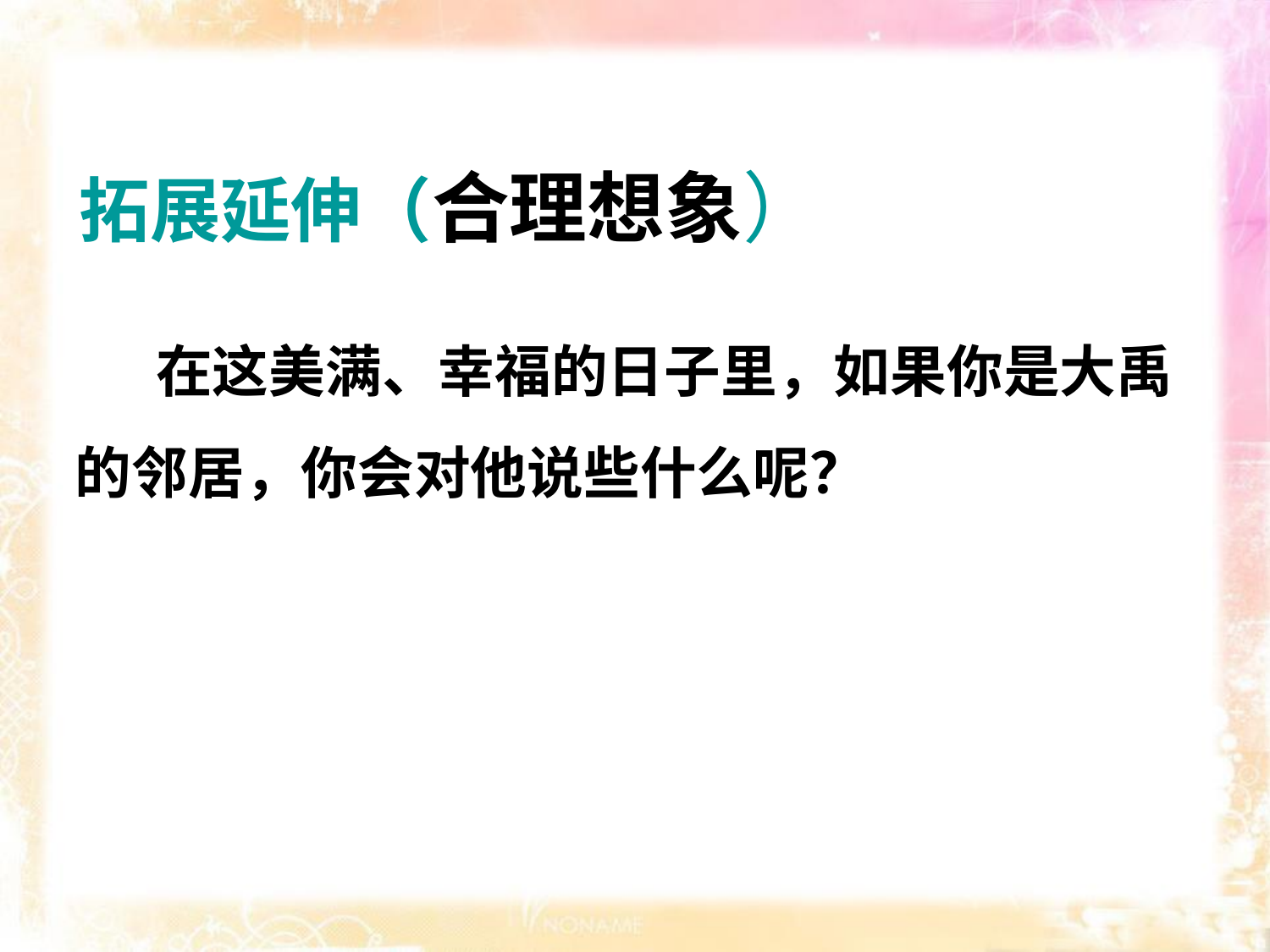

拓展延伸（合理想象）
         在这美满、幸福的日子里，如果你是大禹的邻居，你会对他说些什么呢？